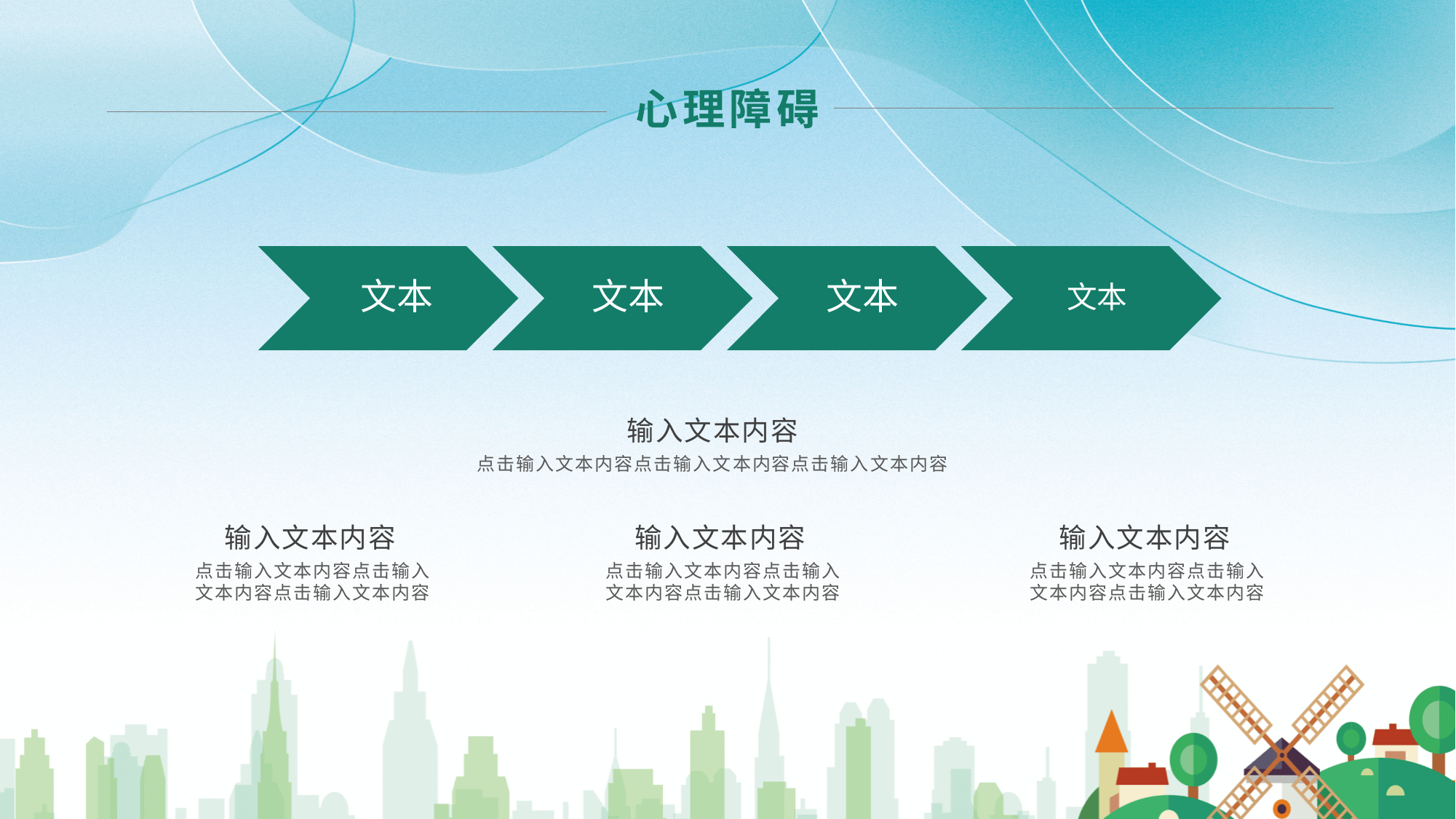

心理障碍
文本
文本
文本
文本
输入文本内容
点击输入文本内容点击输入文本内容点击输入文本内容
输入文本内容
点击输入文本内容点击输入文本内容点击输入文本内容

输入文本内容
点击输入文本内容点击输入文本内容点击输入文本内容

输入文本内容
点击输入文本内容点击输入文本内容点击输入文本内容